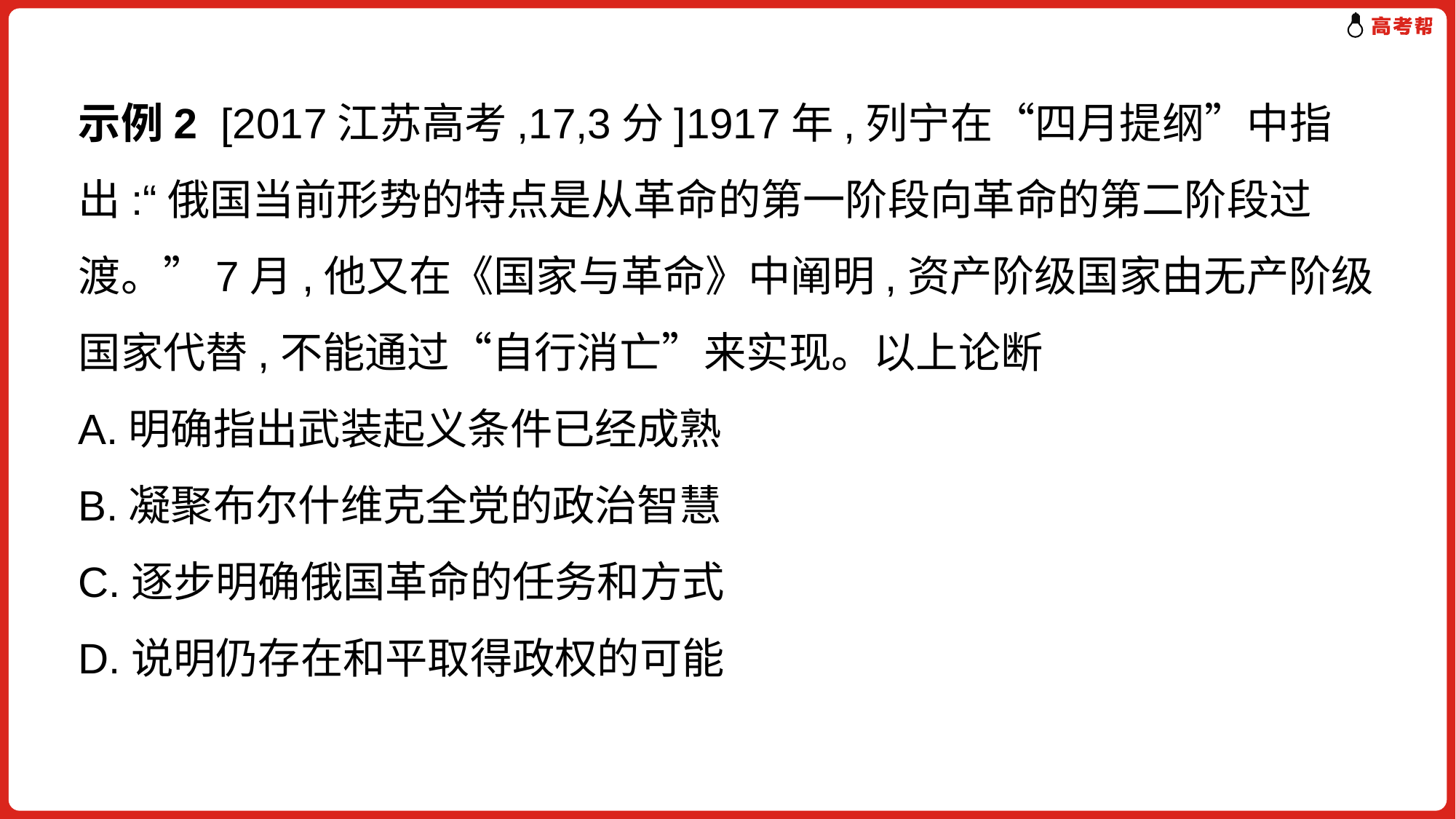

示例2  [2017江苏高考,17,3分]1917年,列宁在“四月提纲”中指出:“俄国当前形势的特点是从革命的第一阶段向革命的第二阶段过渡。”7月,他又在《国家与革命》中阐明,资产阶级国家由无产阶级国家代替,不能通过“自行消亡”来实现。以上论断
A.明确指出武装起义条件已经成熟
B.凝聚布尔什维克全党的政治智慧
C.逐步明确俄国革命的任务和方式
D.说明仍存在和平取得政权的可能